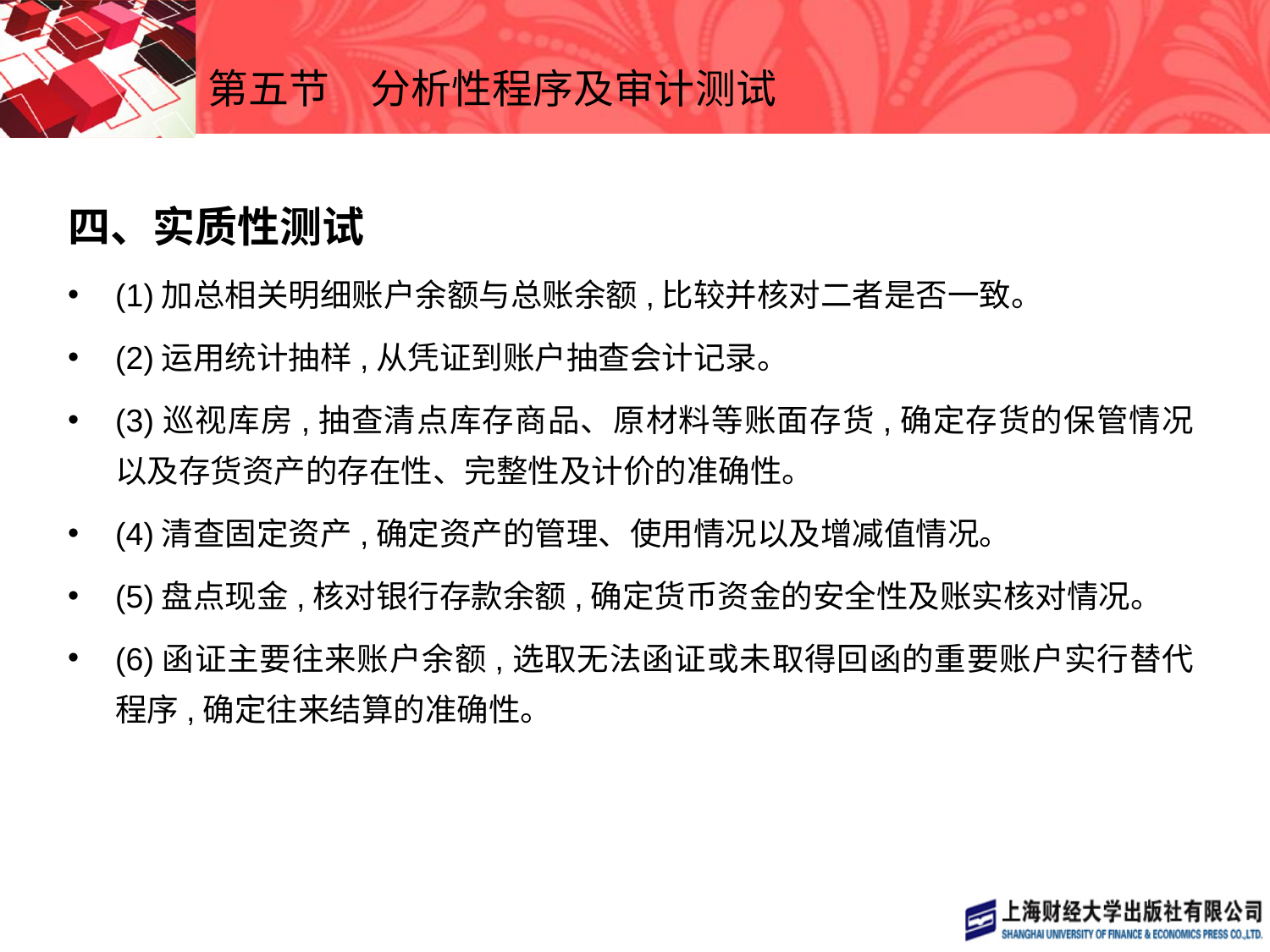

# 第五节　分析性程序及审计测试
四、实质性测试
(1)加总相关明细账户余额与总账余额,比较并核对二者是否一致。
(2)运用统计抽样,从凭证到账户抽查会计记录。
(3)巡视库房,抽查清点库存商品、原材料等账面存货,确定存货的保管情况以及存货资产的存在性、完整性及计价的准确性。
(4)清查固定资产,确定资产的管理、使用情况以及增减值情况。
(5)盘点现金,核对银行存款余额,确定货币资金的安全性及账实核对情况。
(6)函证主要往来账户余额,选取无法函证或未取得回函的重要账户实行替代程序,确定往来结算的准确性。